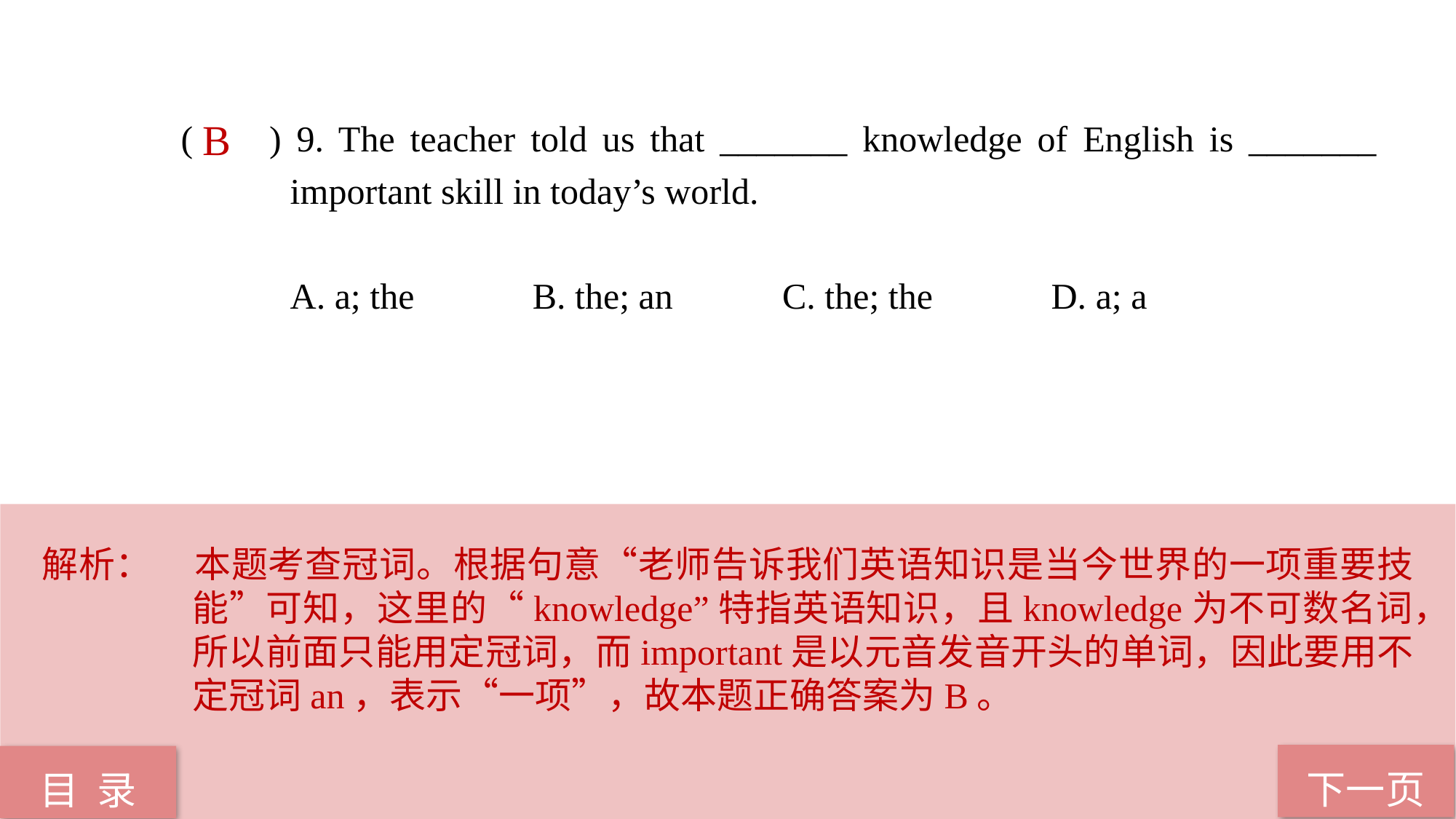

(     ) 9. The teacher told us that _______ knowledge of English is _______ 	important skill in today’s world.

            A. a; the             B. the; an            C. the; the             D. a; a
B
解析：	本题考查冠词。根据句意“老师告诉我们英语知识是当今世界的一项重要技能”可知，这里的“knowledge”特指英语知识，且knowledge为不可数名词，所以前面只能用定冠词，而important是以元音发音开头的单词，因此要用不定冠词an，表示“一项”，故本题正确答案为B。